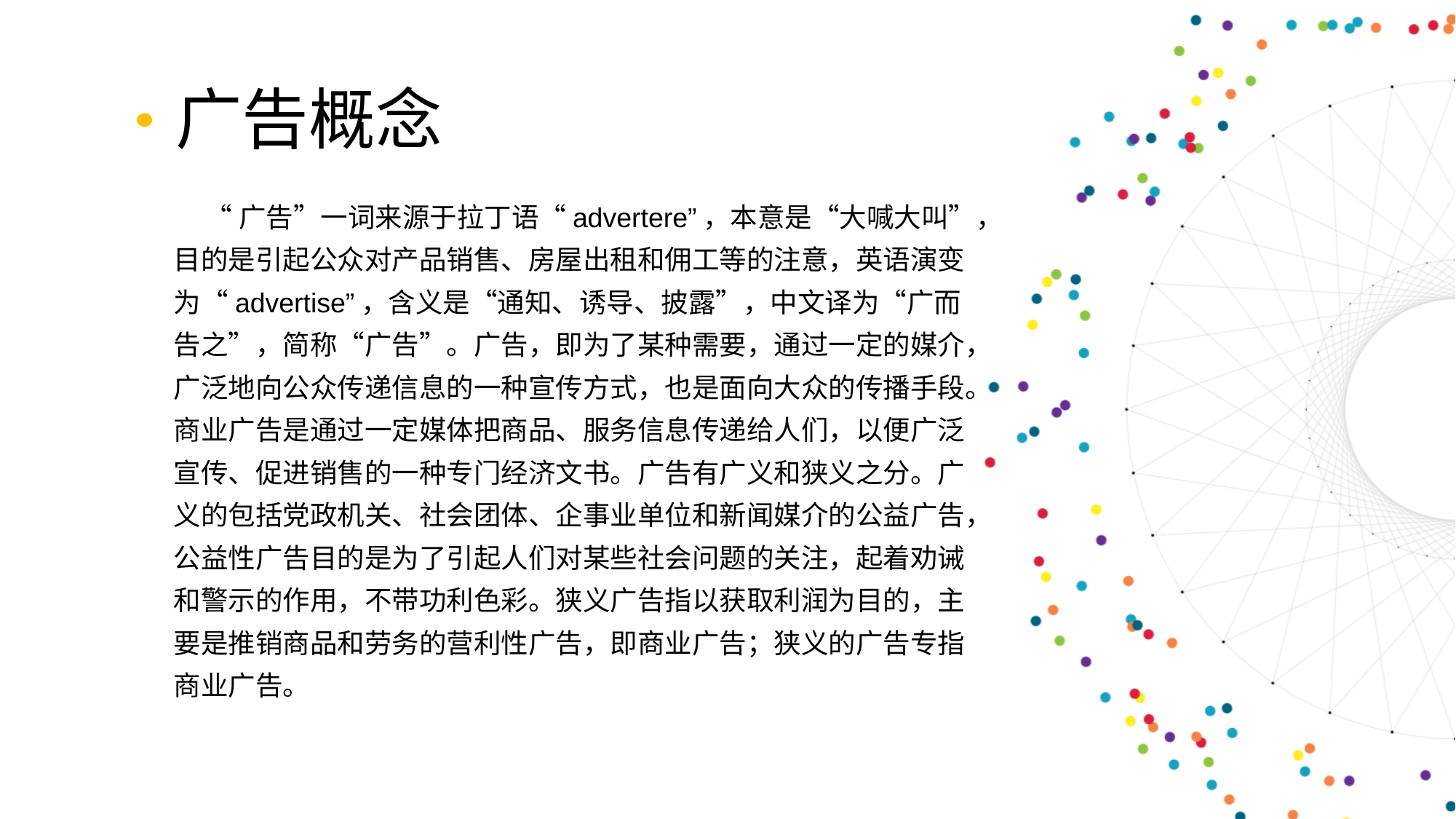

广告概念

     “广告”一词来源于拉丁语“advertere”，本意是“大喊大叫”，目的是引起公众对产品销售、房屋出租和佣工等的注意，英语演变为“advertise”，含义是“通知、诱导、披露”，中文译为“广而告之”，简称“广告”。广告，即为了某种需要，通过一定的媒介，广泛地向公众传递信息的一种宣传方式，也是面向大众的传播手段。商业广告是通过一定媒体把商品、服务信息传递给人们，以便广泛宣传、促进销售的一种专门经济文书。广告有广义和狭义之分。广义的包括党政机关、社会团体、企事业单位和新闻媒介的公益广告，公益性广告目的是为了引起人们对某些社会问题的关注，起着劝诫和警示的作用，不带功利色彩。狭义广告指以获取利润为目的，主要是推销商品和劳务的营利性广告，即商业广告；狭义的广告专指商业广告。